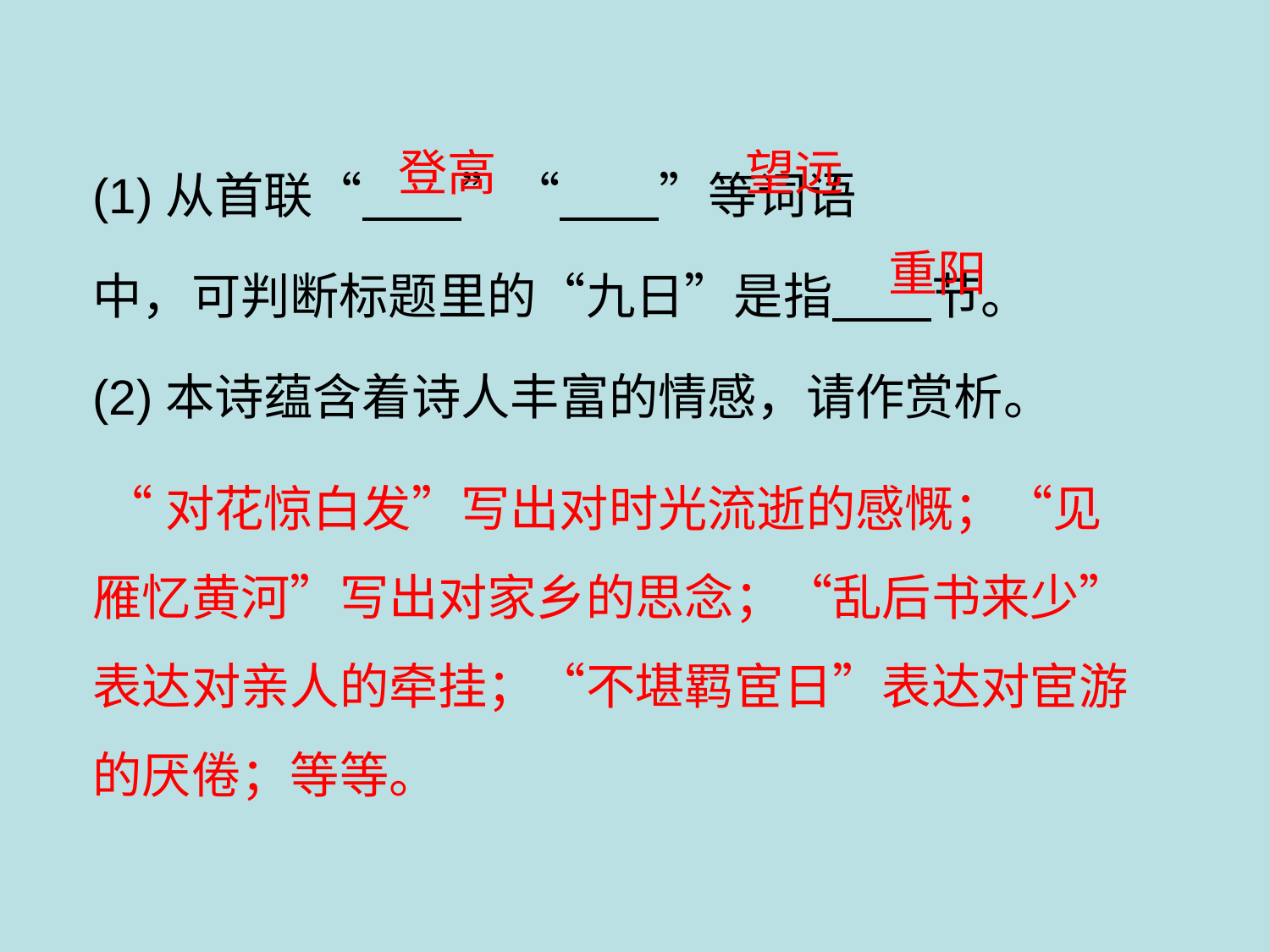

(1)从首联“         ”“         ”等词语
中，可判断标题里的“九日”是指         节。
(2)本诗蕴含着诗人丰富的情感，请作赏析。
登高
望远
重阳
 “对花惊白发”写出对时光流逝的感慨；“见雁忆黄河”写出对家乡的思念；“乱后书来少”表达对亲人的牵挂；“不堪羁宦日”表达对宦游的厌倦；等等。